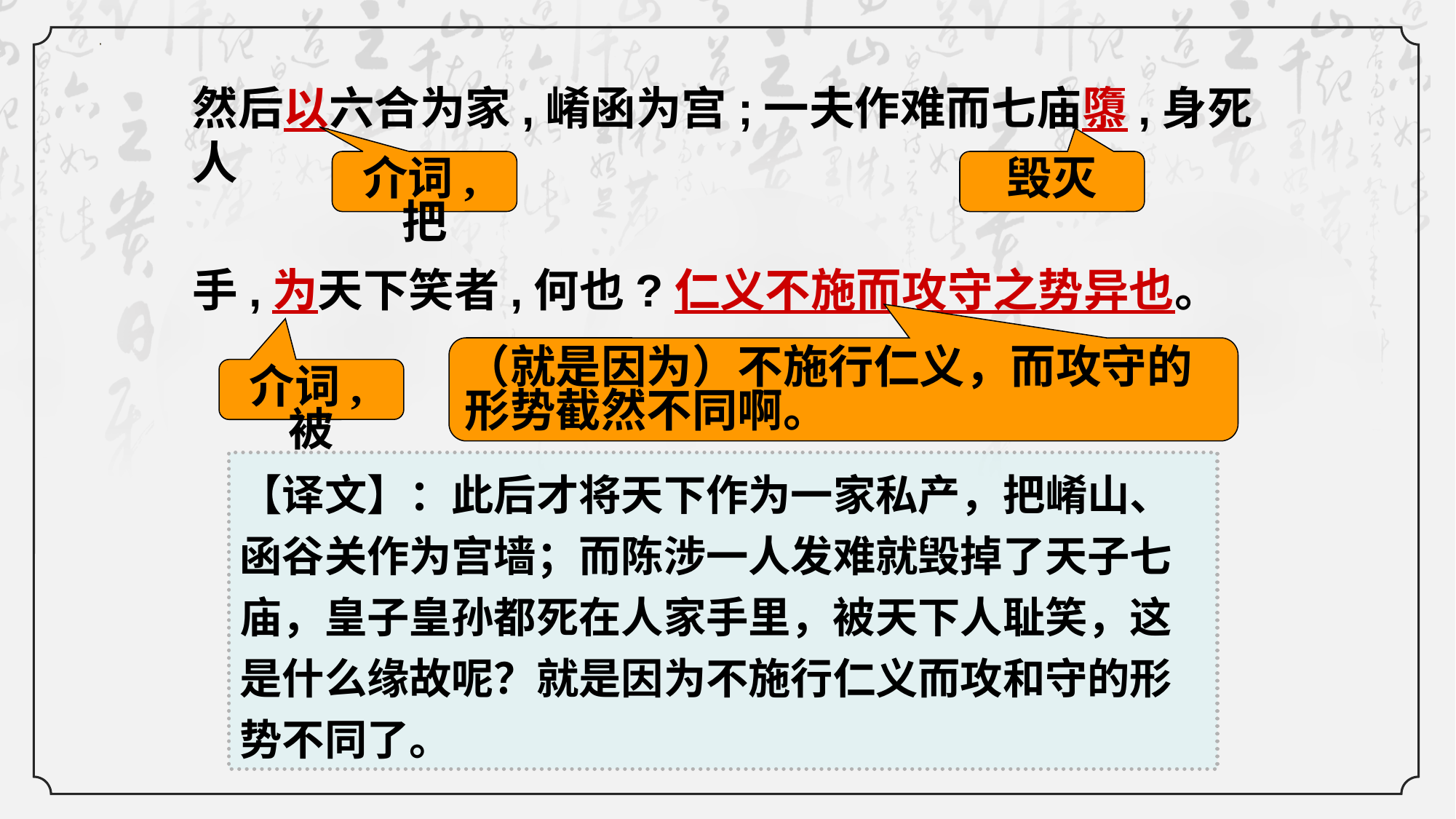

然后以六合为家,崤函为宫;一夫作难而七庙隳,身死人

手,为天下笑者,何也?仁义不施而攻守之势异也。
介词,把
毁灭
（就是因为）不施行仁义，而攻守的形势截然不同啊。
介词,被
【译文】：此后才将天下作为一家私产，把崤山、函谷关作为宫墙；而陈涉一人发难就毁掉了天子七庙，皇子皇孙都死在人家手里，被天下人耻笑，这是什么缘故呢？就是因为不施行仁义而攻和守的形势不同了。